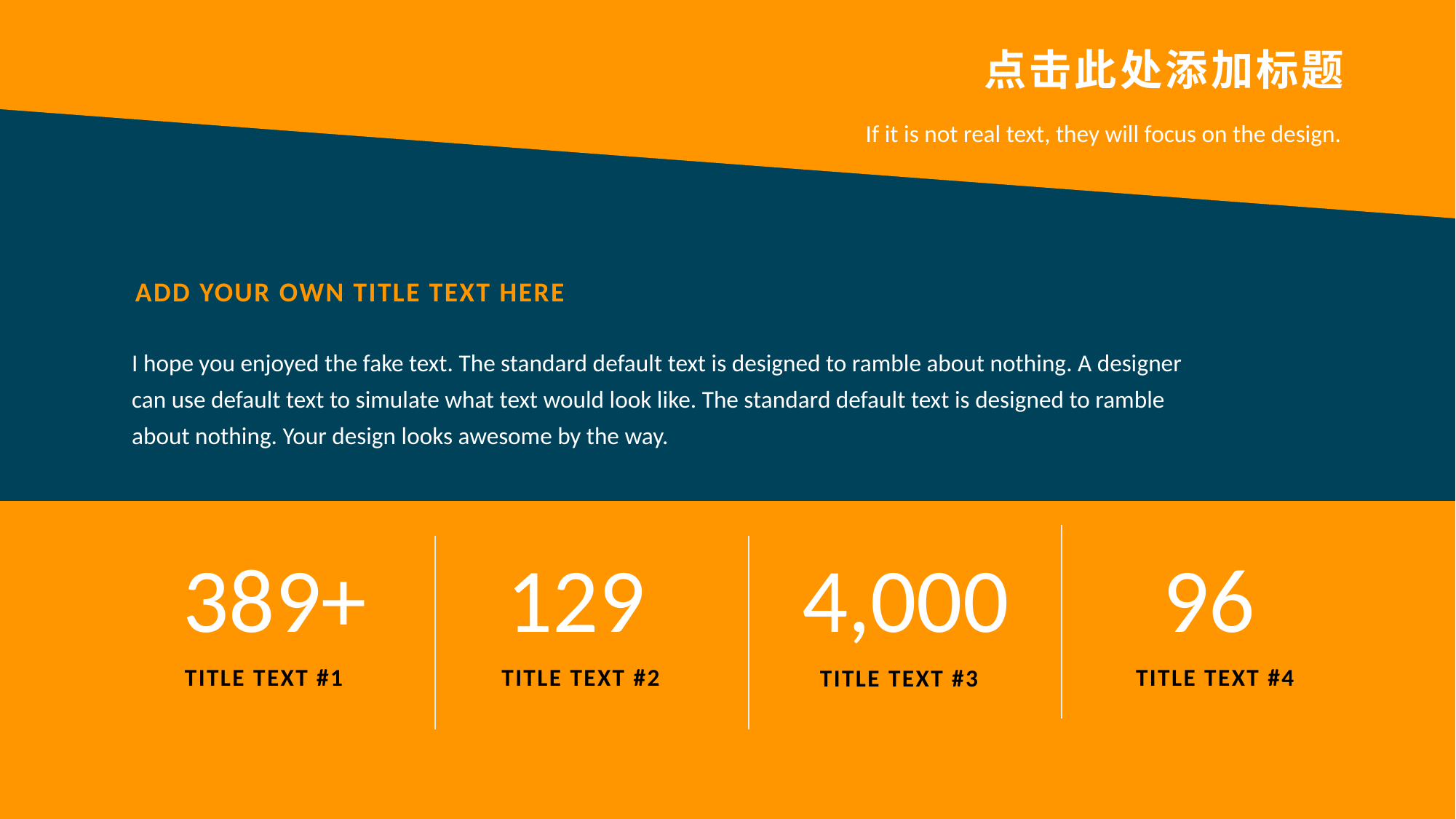

# 点击此处添加标题
If it is not real text, they will focus on the design.
ADD YOUR OWN TITLE TEXT HERE
I hope you enjoyed the fake text. The standard default text is designed to ramble about nothing. A designer can use default text to simulate what text would look like. The standard default text is designed to ramble about nothing. Your design looks awesome by the way.
4,000
96
389+
129
TITLE TEXT #2
TITLE TEXT #4
TITLE TEXT #1
TITLE TEXT #3